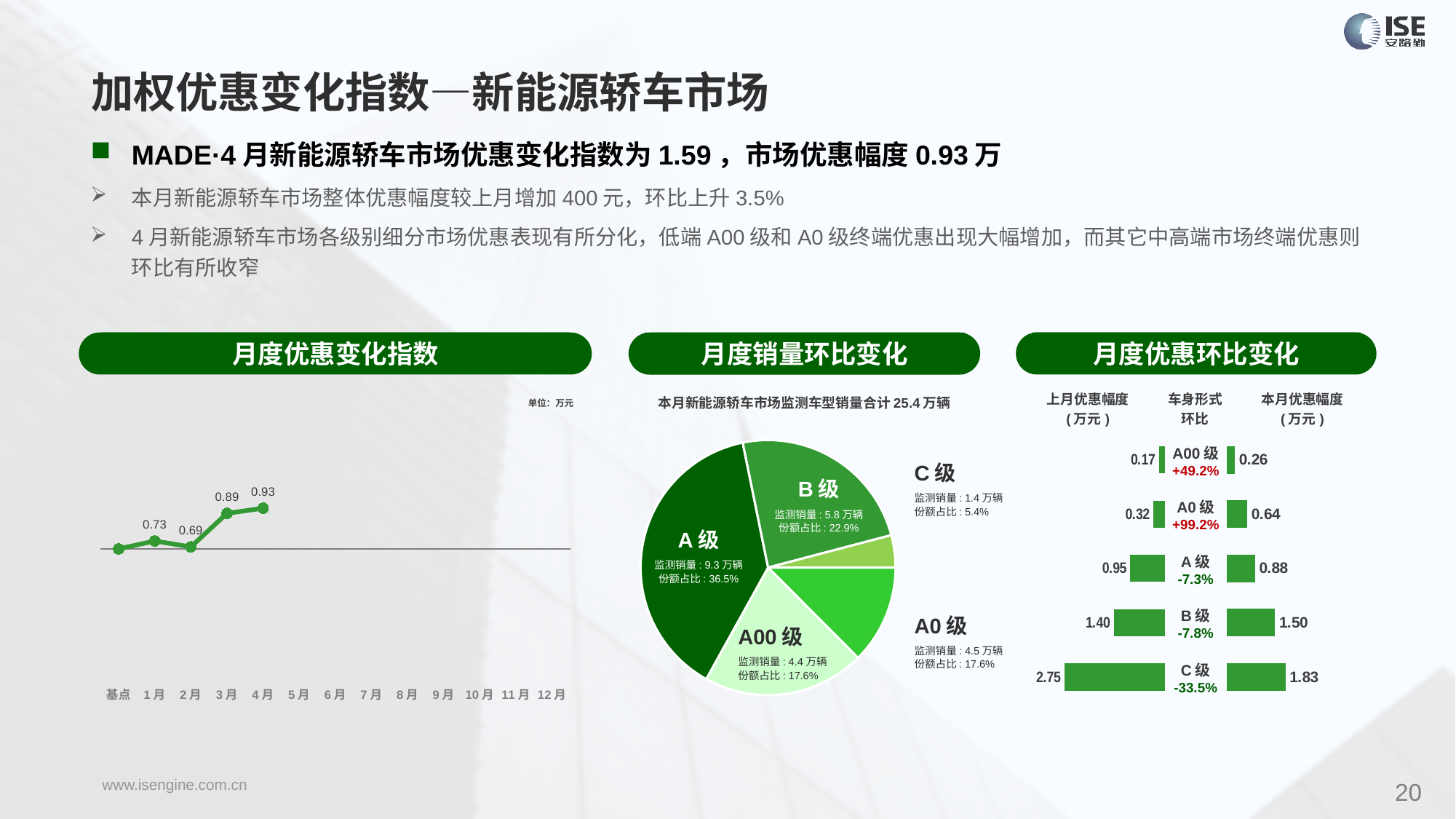

加权优惠变化指数—新能源轿车市场
MADE·4月新能源轿车市场优惠变化指数为1.59，市场优惠幅度0.93万
本月新能源轿车市场整体优惠幅度较上月增加400元，环比上升3.5%
4月新能源轿车市场各级别细分市场优惠表现有所分化，低端A00级和A0级终端优惠出现大幅增加，而其它中高端市场终端优惠则环比有所收窄
月度优惠变化指数

月度优惠环比变化

月度销量环比变化

### Chart

| Category | Y2023 |
|---|---|
| 基点 | 0.0 |
| 1月 | 0.31 |
| 2月 | 0.08 |
| 3月 | 1.39 |
| 4月 | 1.59 |
| 5月 | None |
| 6月 | None |
| 7月 | None |
| 8月 | None |
| 9月 | None |
| 10月 | None |
| 11月 | None |
| 12月 | None |
本月新能源轿车市场监测车型销量合计25.4万辆
| 上月优惠幅度 (万元) | 车身形式 环比 | 本月优惠幅度 (万元) |
| --- | --- | --- |
单位：万元

### Chart

| Category | 细分市场 |
|---|---|
| A0级 | 33281.0 |
| A00 | 54553.0 |
| A级 | 102925.0 |
| B级 | 63988.0 |
| C级 | 10892.0 |
| A00级 +49.2% |
| --- |
| A0级 +99.2% |
| A级 -7.3% |
| B级 -7.8% |
| C级 -33.5% |

### Chart

| Category | 成交均价 |
|---|---|
| A00 | 0.17 |
| A0 | 0.32 |
| A | 0.95 |
| B | 1.4 |
| C | 2.75 |

### Chart

| Category | 金额 |
|---|---|
| A00 | 0.25669322639836323 |
| A0 | 0.6436638344219598 |
| A | 0.8837709527085889 |
| B | 1.504134855558529 |
| C | 1.828419010588661 |
C级
监测销量: 1.4万辆
份额占比: 5.4%
B级
监测销量: 5.8万辆
份额占比: 22.9%
A级
监测销量: 9.3万辆
份额占比: 36.5%
A0级
监测销量: 4.5万辆
份额占比: 17.6%
A00级
监测销量: 4.4万辆
份额占比: 17.6%
20